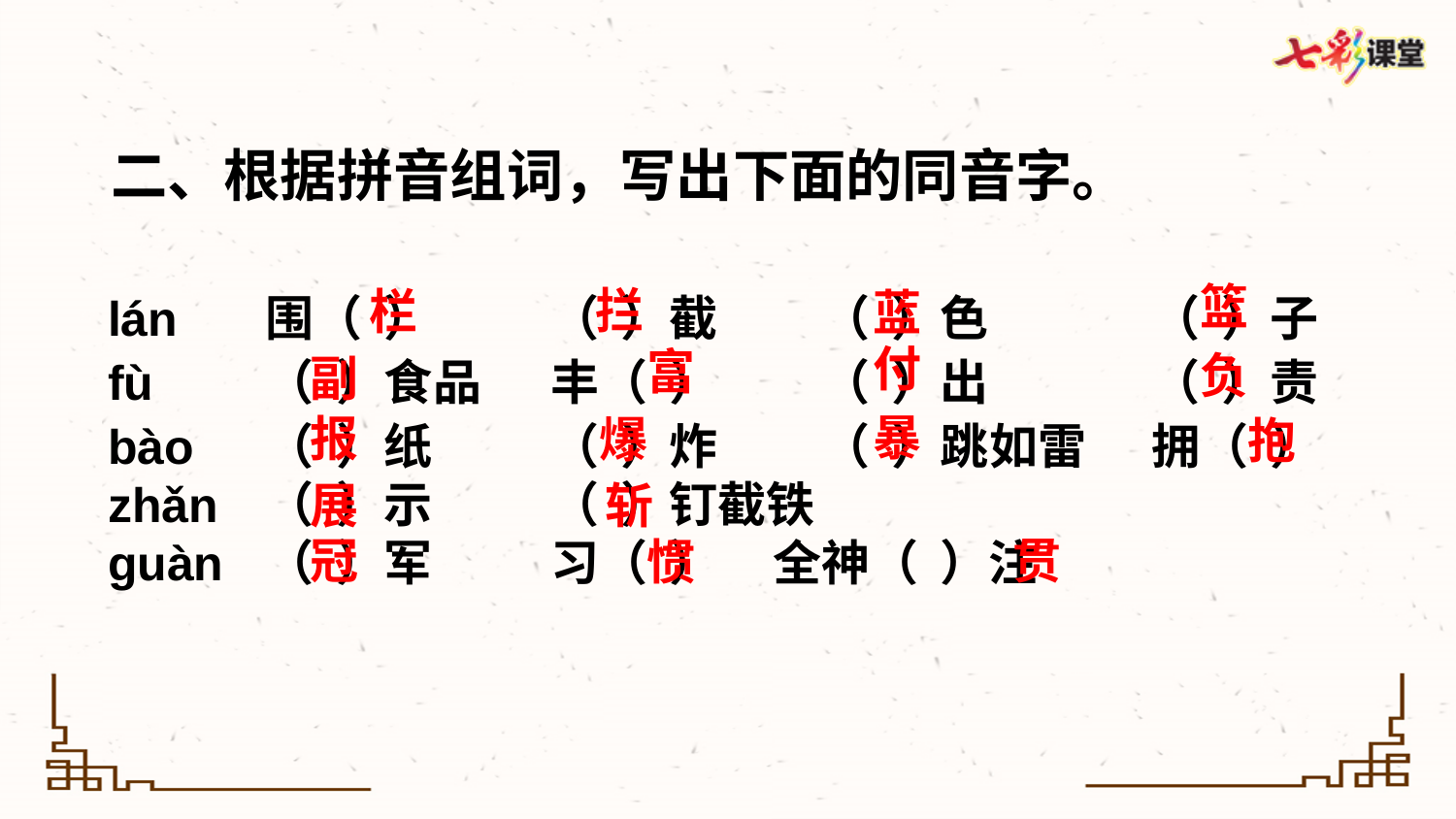

二、根据拼音组词，写出下面的同音字。
篮
拦
栏
蓝
lán 	围（  ）	（  ）截	（  ）色	（  ）子
fù	（  ）食品	丰（  ）	（  ）出	（  ）责
bào 	（  ）纸	（  ）炸	（  ）跳如雷	拥（  ）
zhǎn	（  ）示	（  ）钉截铁
guàn 	（  ）军	习（  ）     全神（  ）注
付
富
负
副
暴
报
爆
抱
展
斩
贯
冠
惯